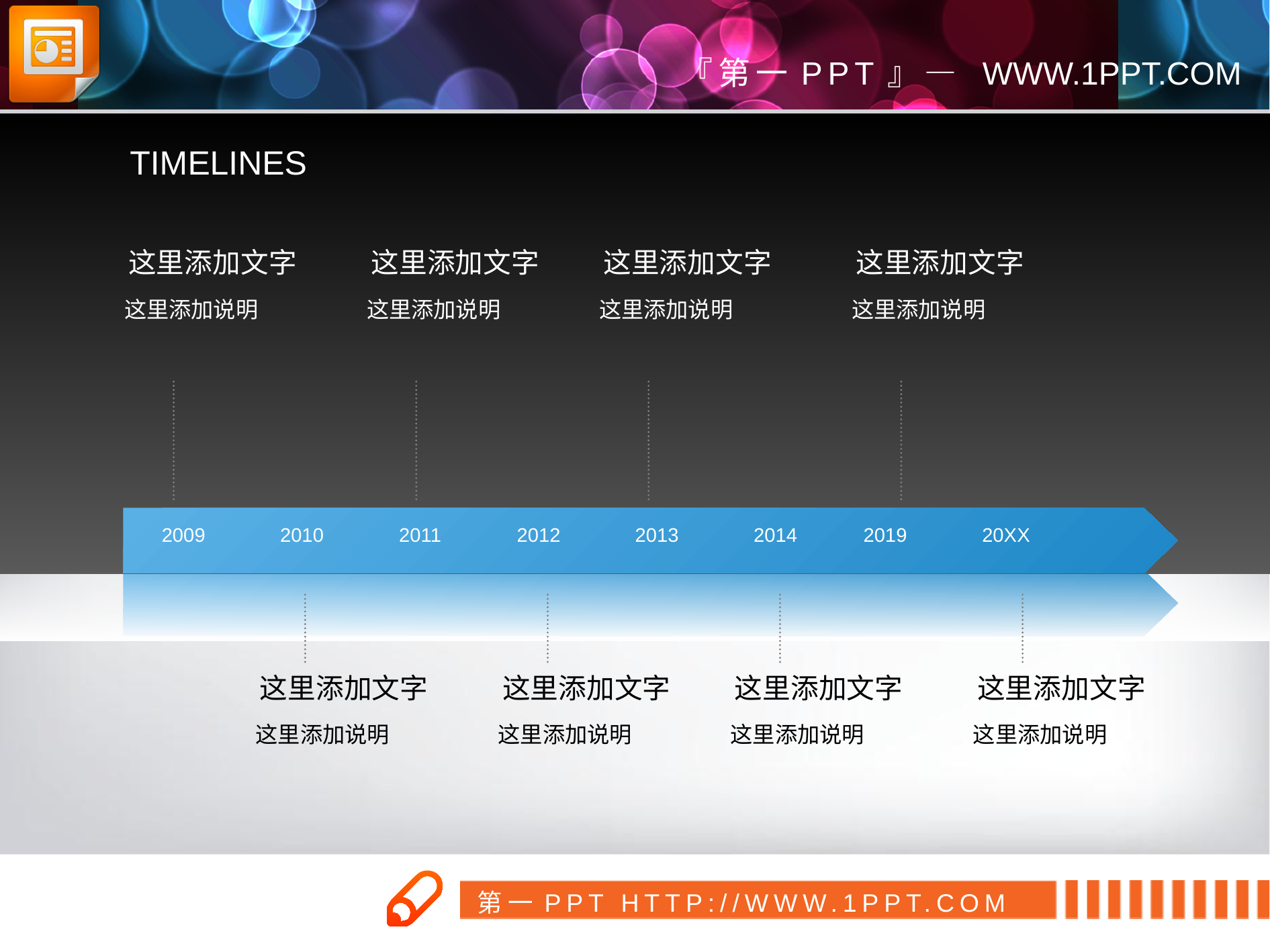

TIMELINES
这里添加文字
这里添加文字
这里添加文字
这里添加文字
这里添加说明
这里添加说明
这里添加说明
这里添加说明

2009
2010
2011
2012
2013
2014
2019
20XX

这里添加文字
这里添加文字
这里添加文字
这里添加文字
这里添加说明
这里添加说明
这里添加说明
这里添加说明